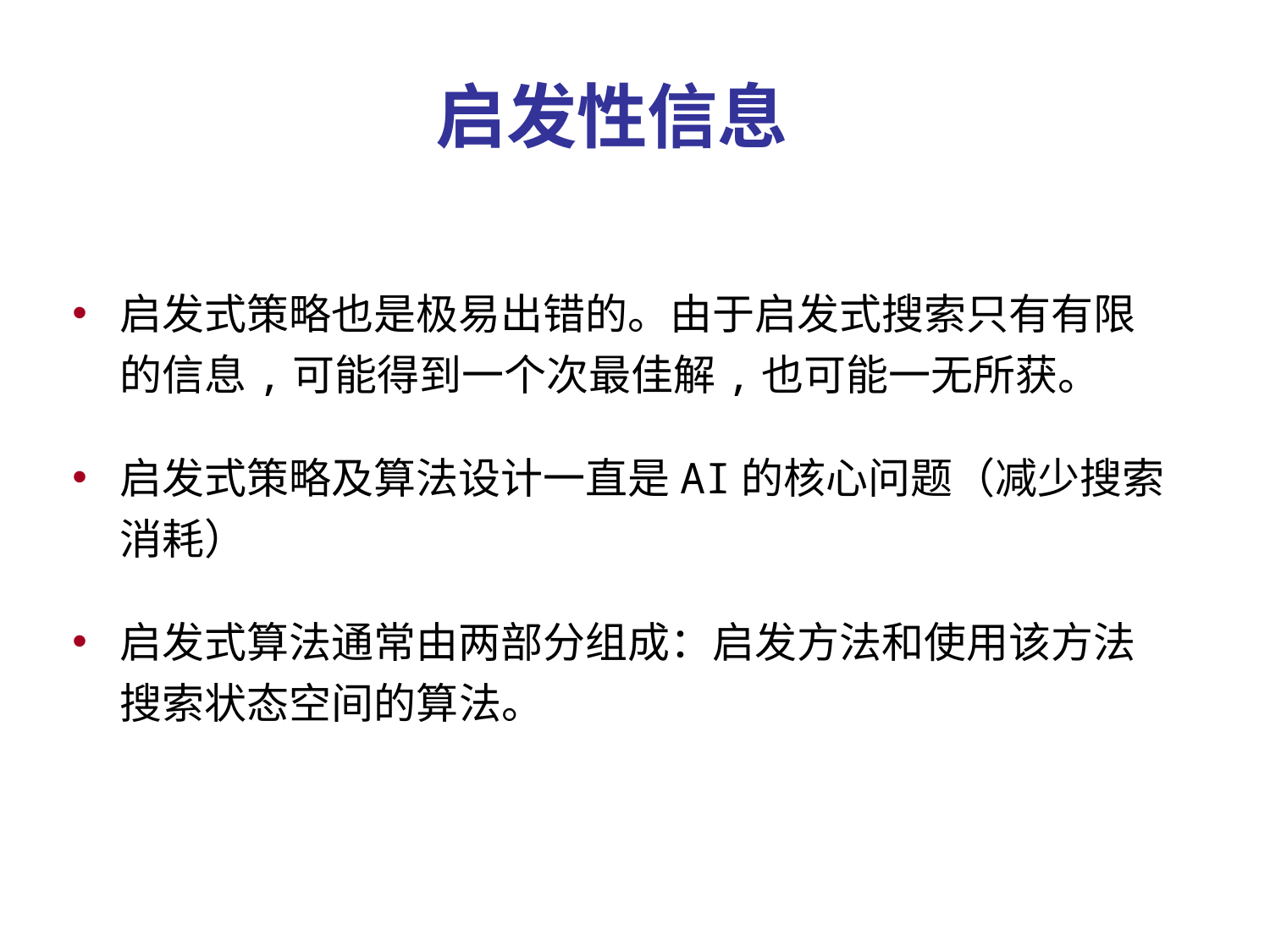

启发性信息
启发式策略也是极易出错的。由于启发式搜索只有有限的信息,可能得到一个次最佳解,也可能一无所获。
启发式策略及算法设计一直是AI的核心问题（减少搜索消耗）
启发式算法通常由两部分组成：启发方法和使用该方法搜索状态空间的算法。